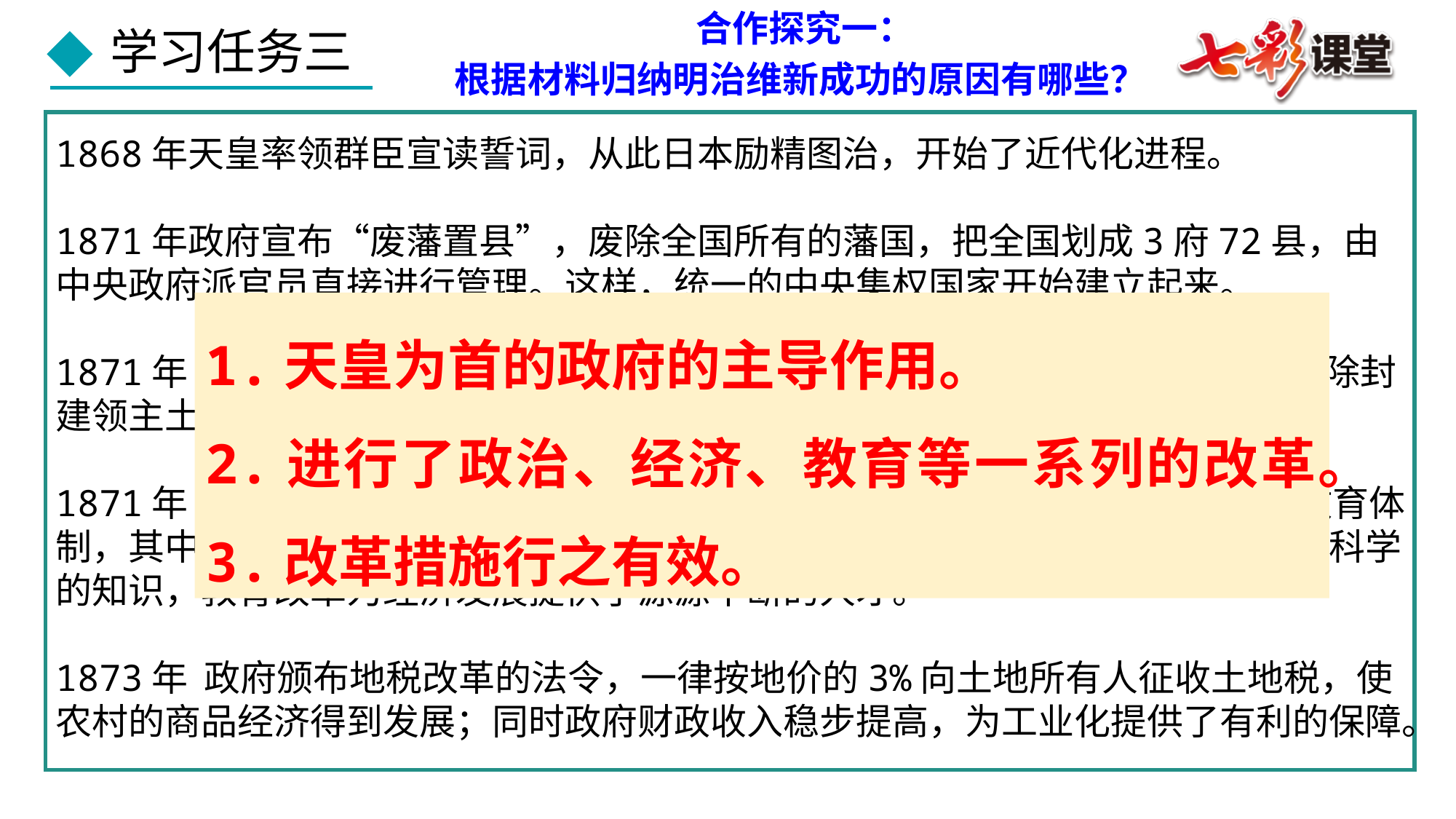

合作探究一：
根据材料归纳明治维新成功的原因有哪些？
1868年天皇率领群臣宣读誓词，从此日本励精图治，开始了近代化进程。

1871年政府宣布“废藩置县”，废除全国所有的藩国，把全国划成3府72县，由中央政府派官员直接进行管理。这样，统一的中央集权国家开始建立起来。

1871年 政府下令改革币制，以金本位的纸币日元作为全国统一的货币，随后废除封建领主土地所有制，确认土地私有，准许土地买卖，这些促进了经济发展。

1871年  政府成立文部省，统一全国的教育，开始建立小学、中学和大学三级教育体制，其中小学为义务教育，所有适龄儿童都必须上学，教学内容也增加许多自然科学的知识，教育改革为经济发展提供了源源不断的人才。

1873年  政府颁布地税改革的法令，一律按地价的3%向土地所有人征收土地税，使农村的商品经济得到发展；同时政府财政收入稳步提高，为工业化提供了有利的保障。
1.天皇为首的政府的主导作用。
2.进行了政治、经济、教育等一系列的改革。
3.改革措施行之有效。